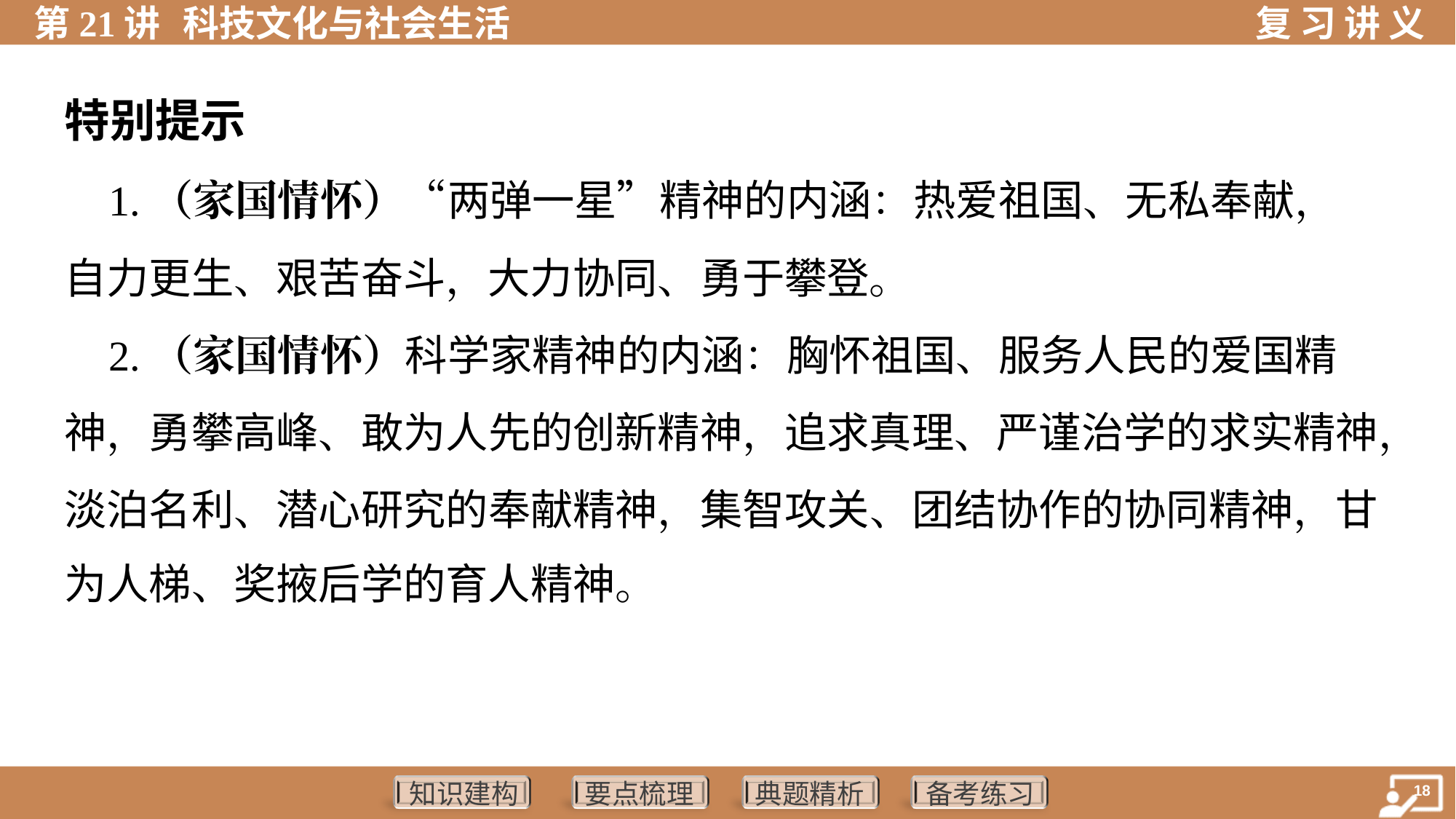

特别提示
    1.（家国情怀）“两弹一星”精神的内涵：热爱祖国、无私奉献，
自力更生、艰苦奋斗，大力协同、勇于攀登。
    2.（家国情怀）科学家精神的内涵：胸怀祖国、服务人民的爱国精
神，勇攀高峰、敢为人先的创新精神，追求真理、严谨治学的求实精神，
淡泊名利、潜心研究的奉献精神，集智攻关、团结协作的协同精神，甘
为人梯、奖掖后学的育人精神。